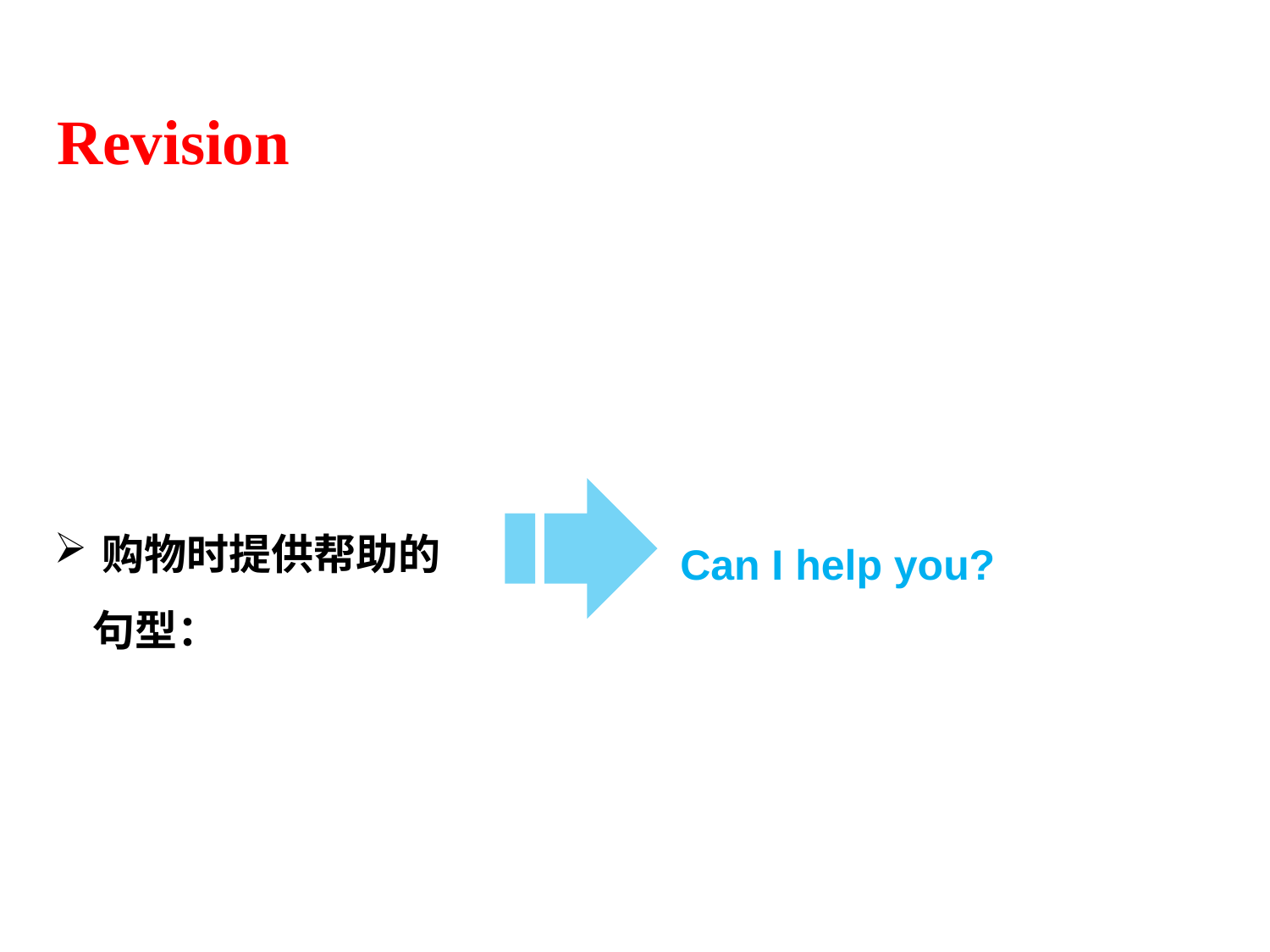

Revision

购物时提供帮助的
   句型：
Can I help you?